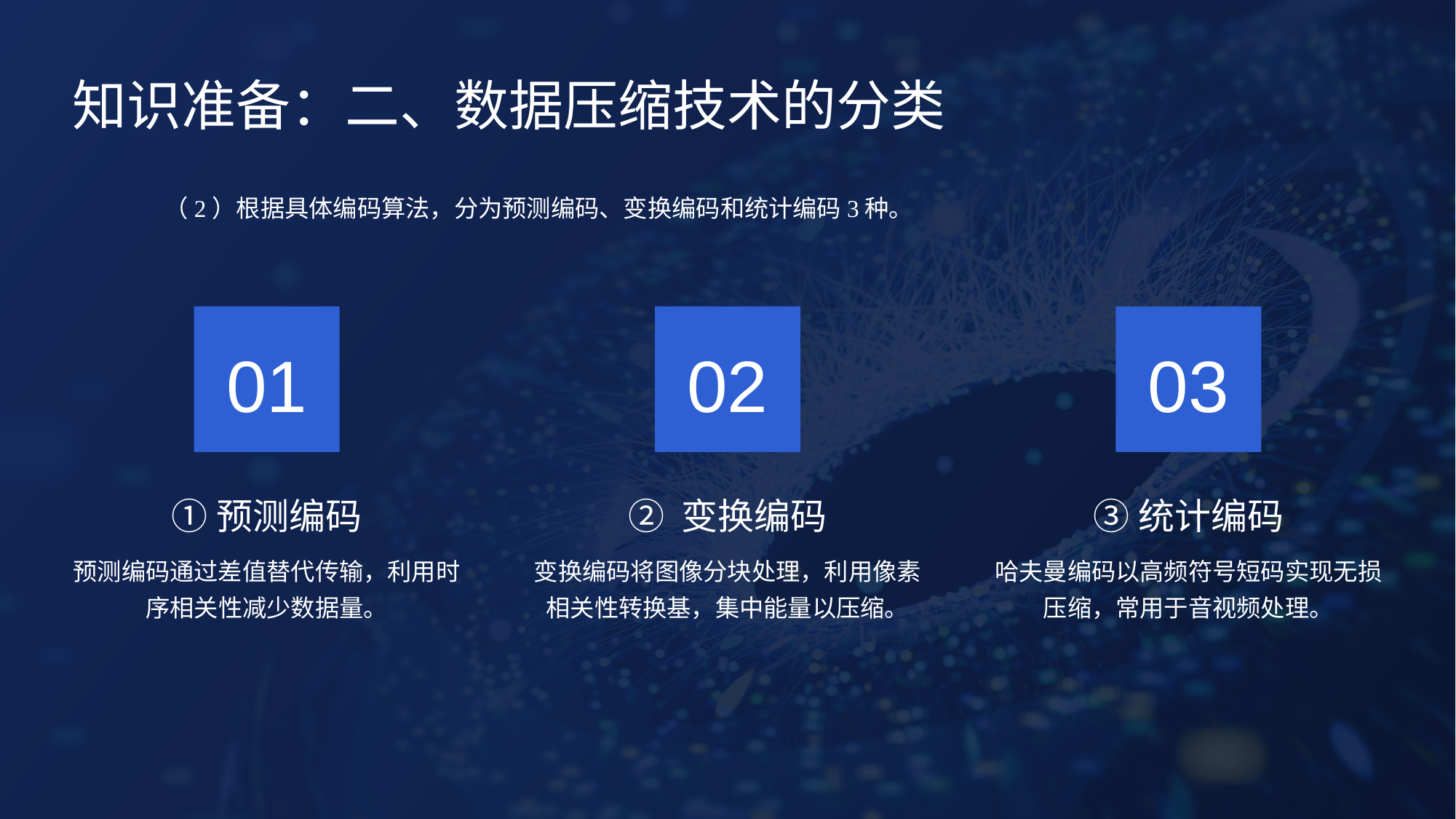

知识准备：二、数据压缩技术的分类
（2）根据具体编码算法，分为预测编码、变换编码和统计编码3种。

01
02
03
①预测编码
② 变换编码
③统计编码
预测编码通过差值替代传输，利用时序相关性减少数据量。
变换编码将图像分块处理，利用像素相关性转换基，集中能量以压缩。
哈夫曼编码以高频符号短码实现无损压缩，常用于音视频处理。